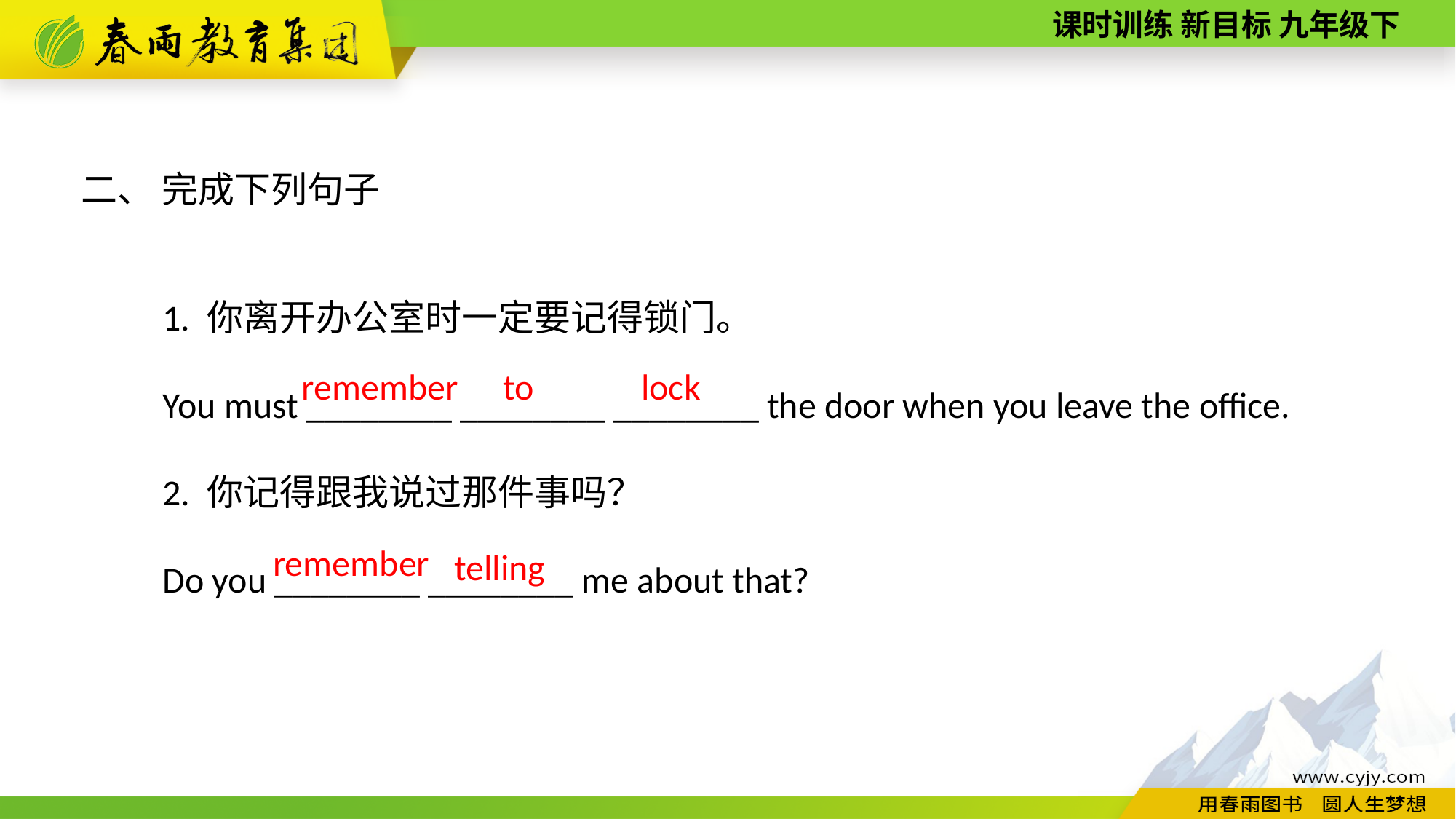

二、 完成下列句子
1. 你离开办公室时一定要记得锁门。
You must ________ ________ ________ the door when you leave the office.
2. 你记得跟我说过那件事吗？
Do you ________ ________ me about that?
lock
to
remember
remember
telling